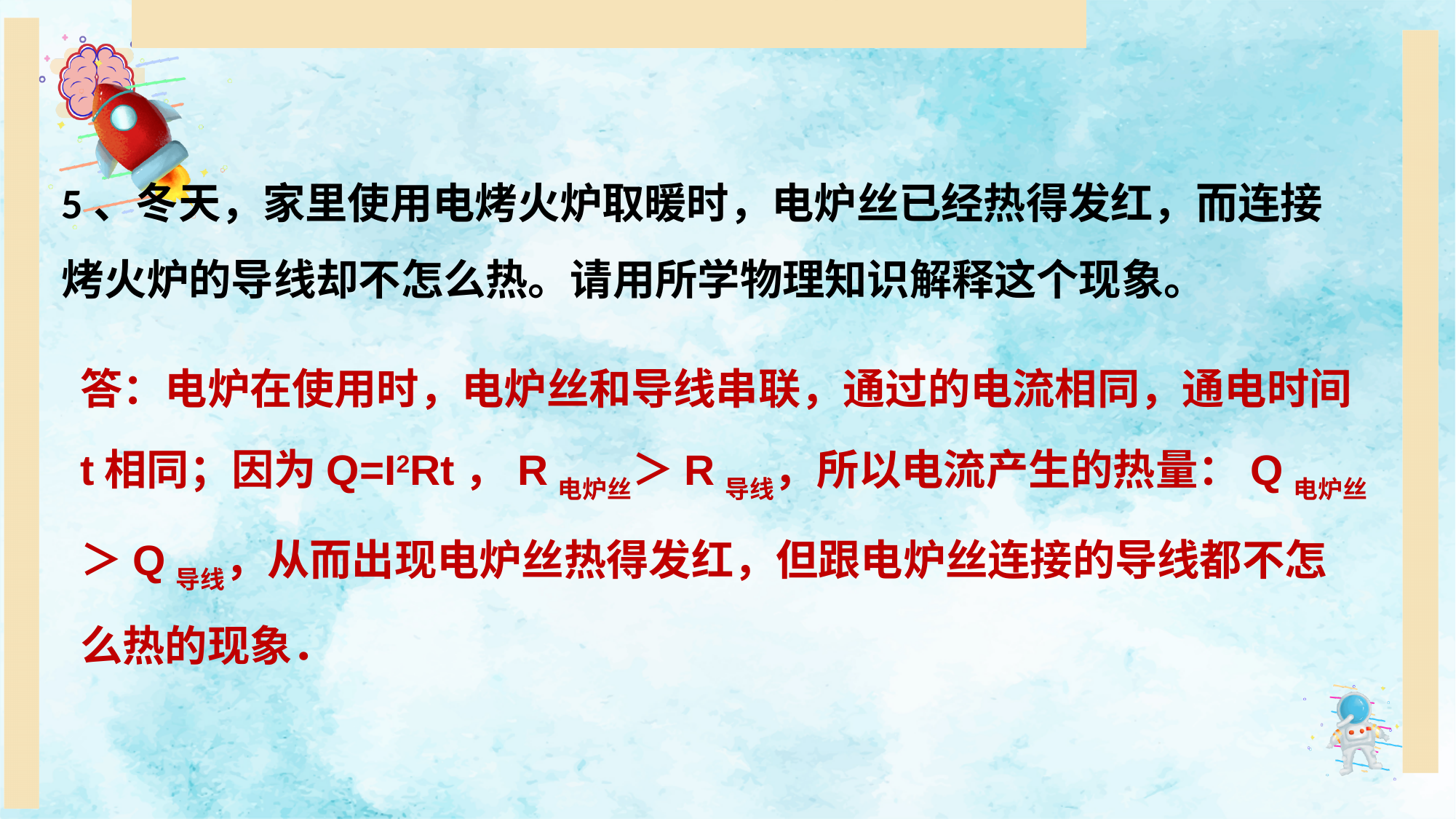

5、冬天，家里使用电烤火炉取暖时，电炉丝已经热得发红，而连接烤火炉的导线却不怎么热。请用所学物理知识解释这个现象。
答：电炉在使用时，电炉丝和导线串联，通过的电流相同，通电时间t相同；因为Q=I2Rt，R电炉丝＞R导线，所以电流产生的热量：Q电炉丝＞Q导线，从而出现电炉丝热得发红，但跟电炉丝连接的导线都不怎么热的现象．